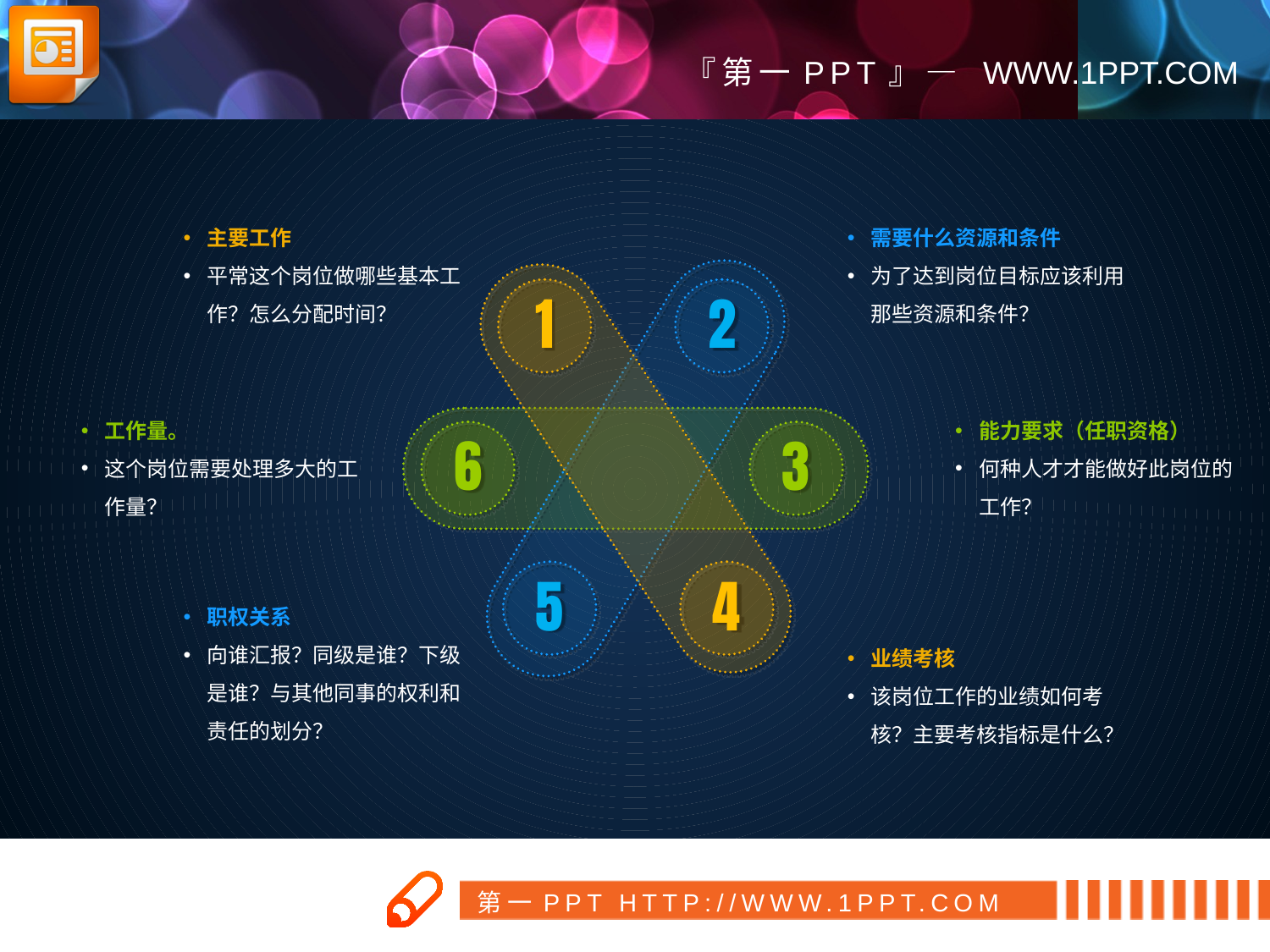

主要工作
平常这个岗位做哪些基本工作？怎么分配时间？
需要什么资源和条件
为了达到岗位目标应该利用那些资源和条件？

1
2
工作量。
这个岗位需要处理多大的工作量？
能力要求（任职资格）
何种人才才能做好此岗位的工作？
6
3
5
4
职权关系
向谁汇报？同级是谁？下级是谁？与其他同事的权利和责任的划分？
业绩考核
该岗位工作的业绩如何考核？主要考核指标是什么？